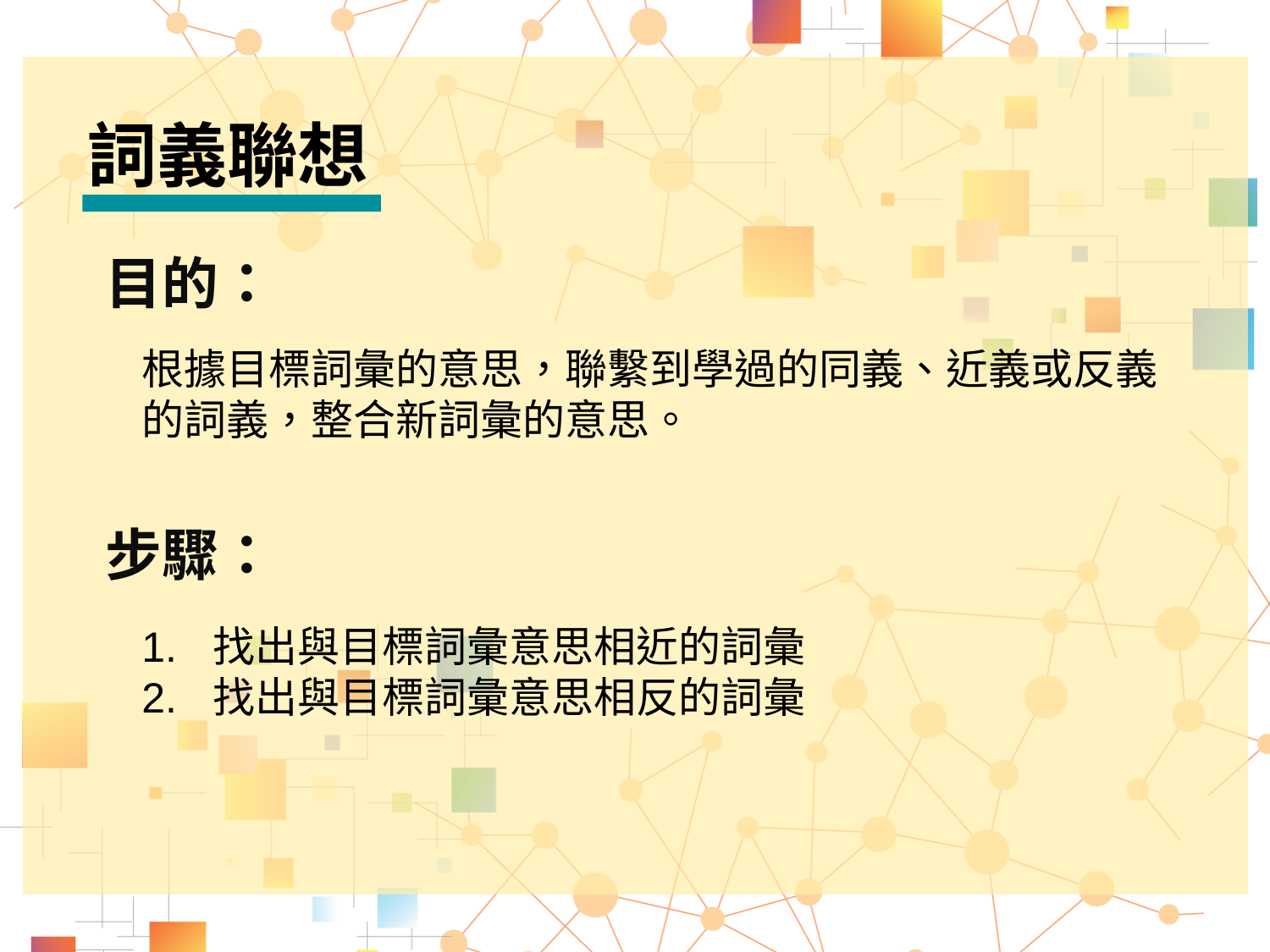

詞義聯想

目的：
根據目標詞彙的意思，聯繫到學過的同義、近義或反義的詞義，整合新詞彙的意思。
步驟：
找出與目標詞彙意思相近的詞彙
找出與目標詞彙意思相反的詞彙